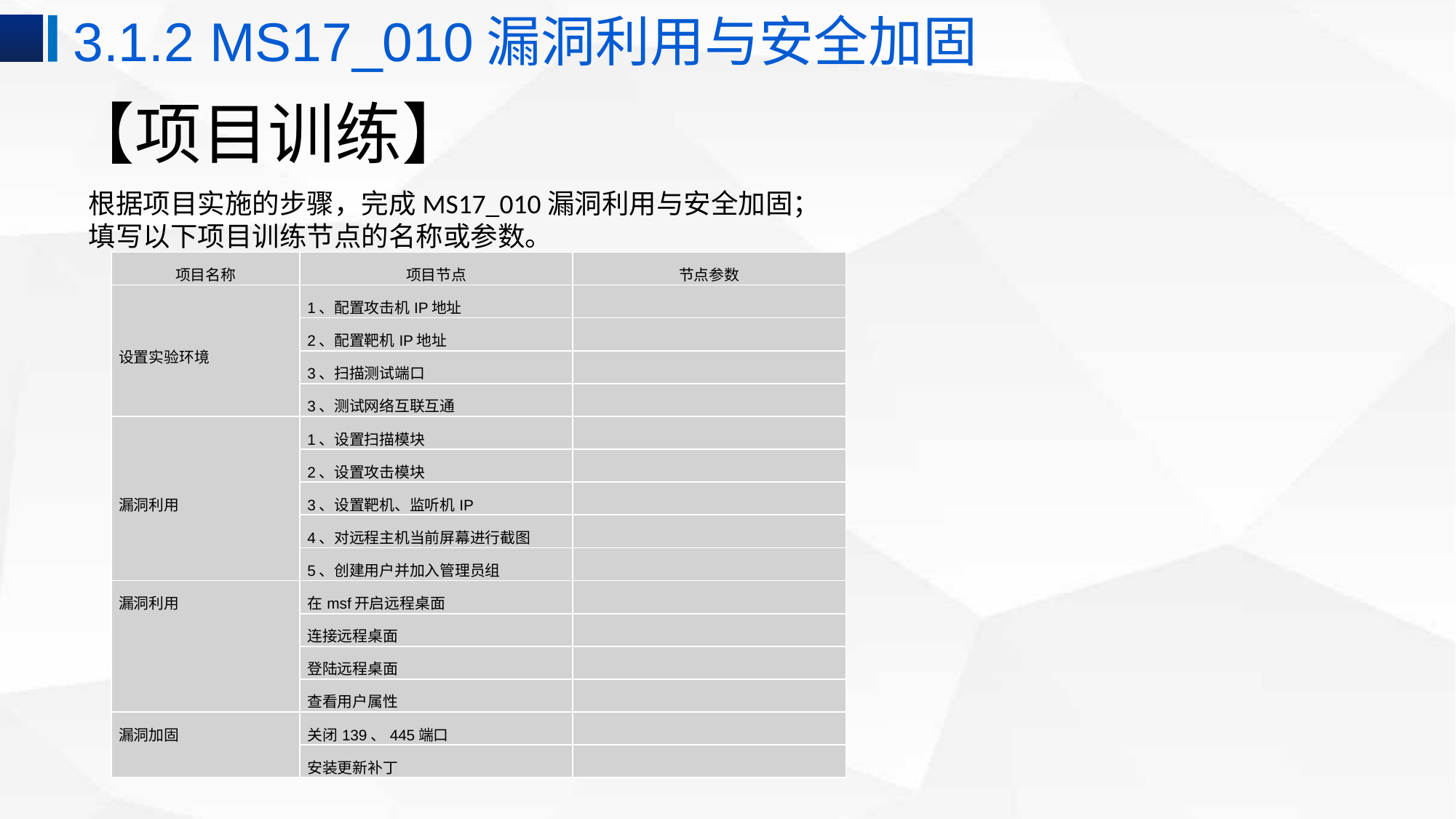

3.1.2 MS17_010漏洞利用与安全加固

# 【项目训练】
根据项目实施的步骤，完成MS17_010漏洞利用与安全加固；
填写以下项目训练节点的名称或参数。
| 项目名称 | 项目节点 | 节点参数 |
| --- | --- | --- |
| 设置实验环境 | 1、配置攻击机IP地址 |  |
|  | 2、配置靶机IP地址 |  |
|  | 3、扫描测试端口 |  |
|  | 3、测试网络互联互通 |  |
| 漏洞利用 | 1、设置扫描模块 |  |
|  | 2、设置攻击模块 |  |
|  | 3、设置靶机、监听机IP |  |
|  | 4、对远程主机当前屏幕进行截图 |  |
|  | 5、创建用户并加入管理员组 |  |
| 漏洞利用 | 在msf开启远程桌面 |  |
|  | 连接远程桌面 |  |
|  | 登陆远程桌面 |  |
|  | 查看用户属性 |  |
| 漏洞加固 | 关闭139、445端口 |  |
|  | 安装更新补丁 |  |